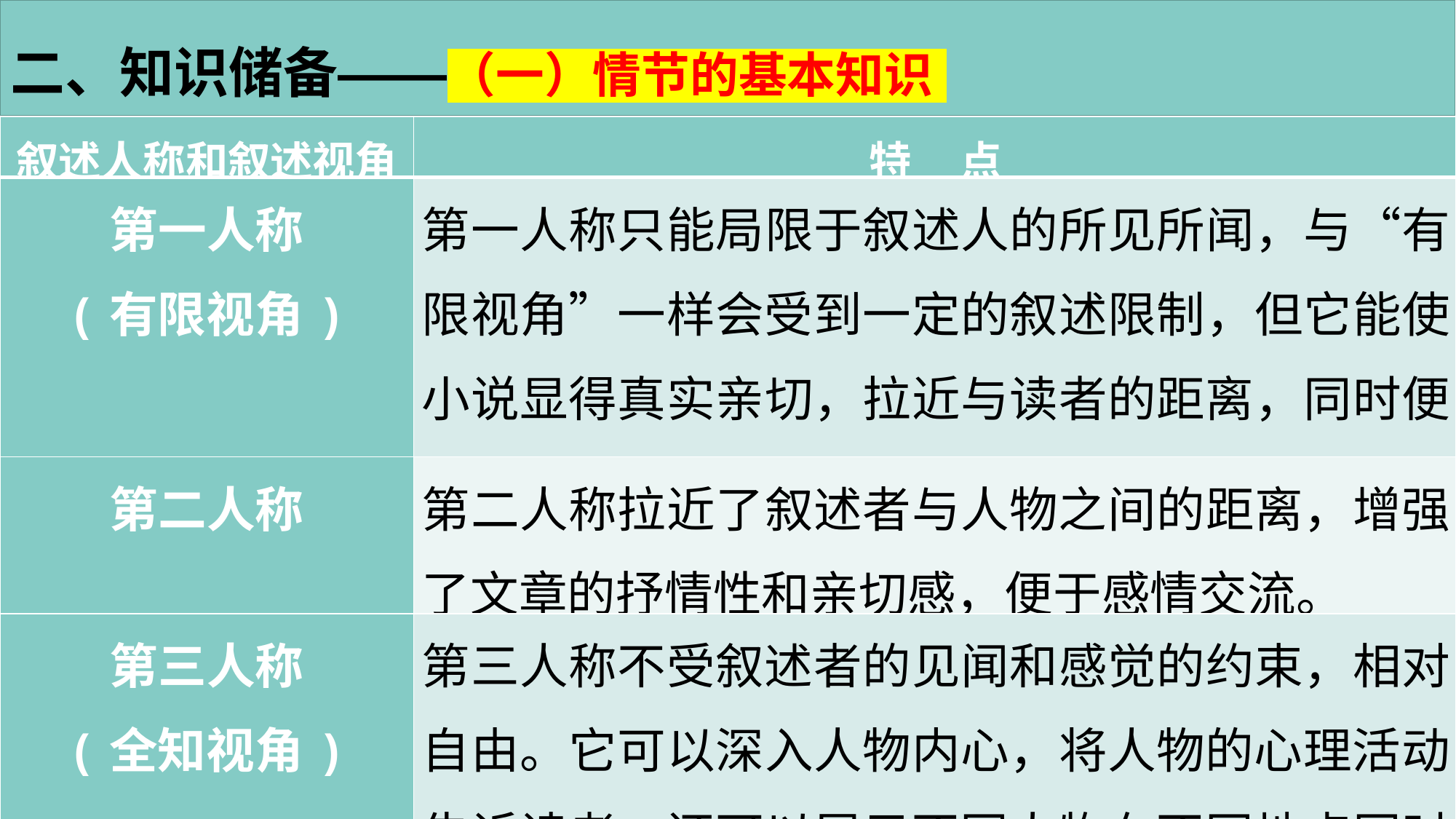

二、知识储备——（一）情节的基本知识

| 叙述人称和叙述视角 | 特 点 |
| --- | --- |
| 第一人称 (有限视角) | 第一人称只能局限于叙述人的所见所闻，与“有限视角”一样会受到一定的叙述限制，但它能使小说显得真实亲切，拉近与读者的距离，同时便于抒发感情。 |
| 第二人称 | 第二人称拉近了叙述者与人物之间的距离，增强了文章的抒情性和亲切感，便于感情交流。 |
| 第三人称 (全知视角) | 第三人称不受叙述者的见闻和感觉的约束，相对自由。它可以深入人物内心，将人物的心理活动告诉读者；还可以展示不同人物在不同地点同时发生的事情。 |